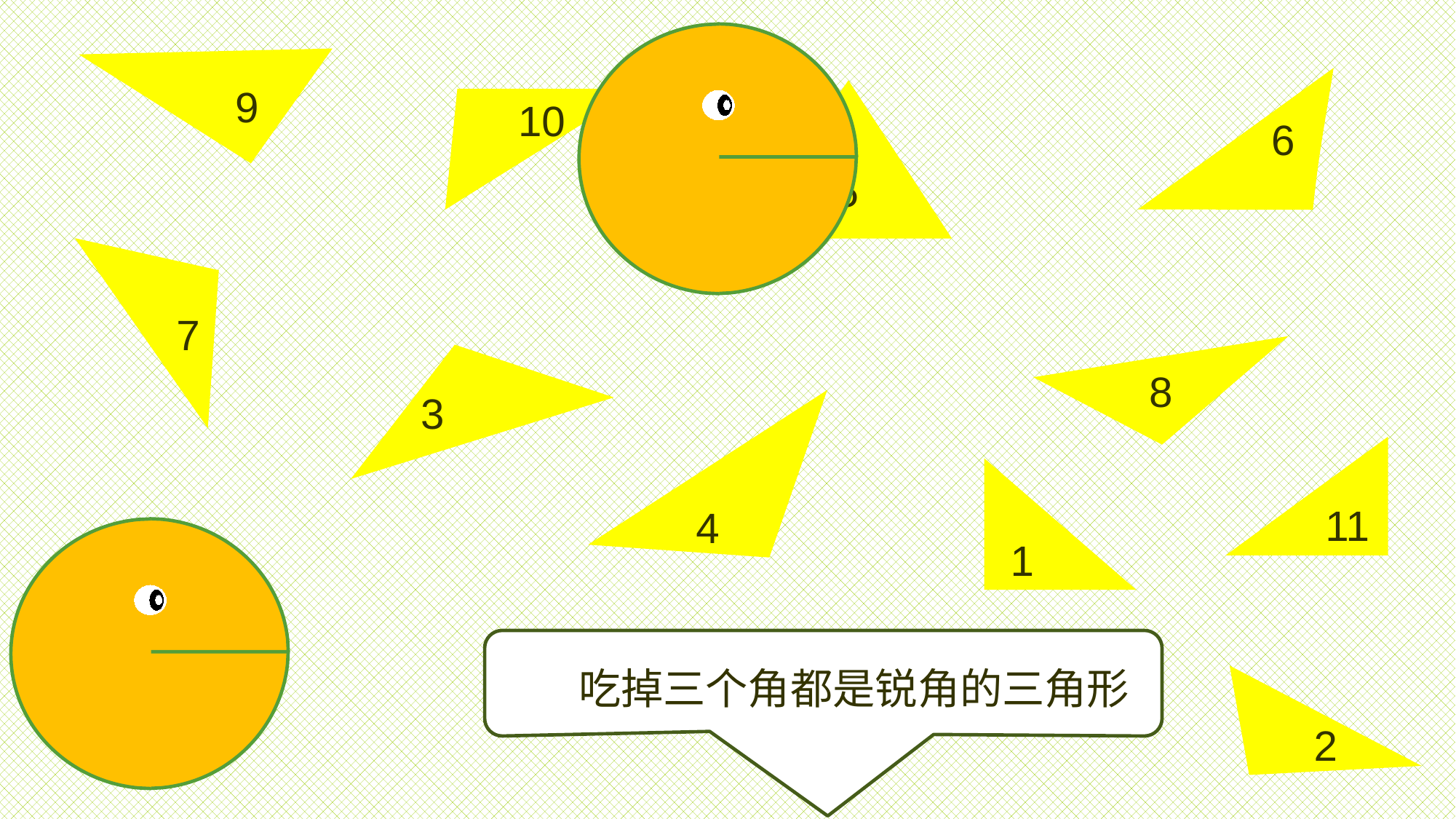

9
        6
5
10
       7
8
     3
4
11
1

吃掉三个角都是锐角的三角形
2